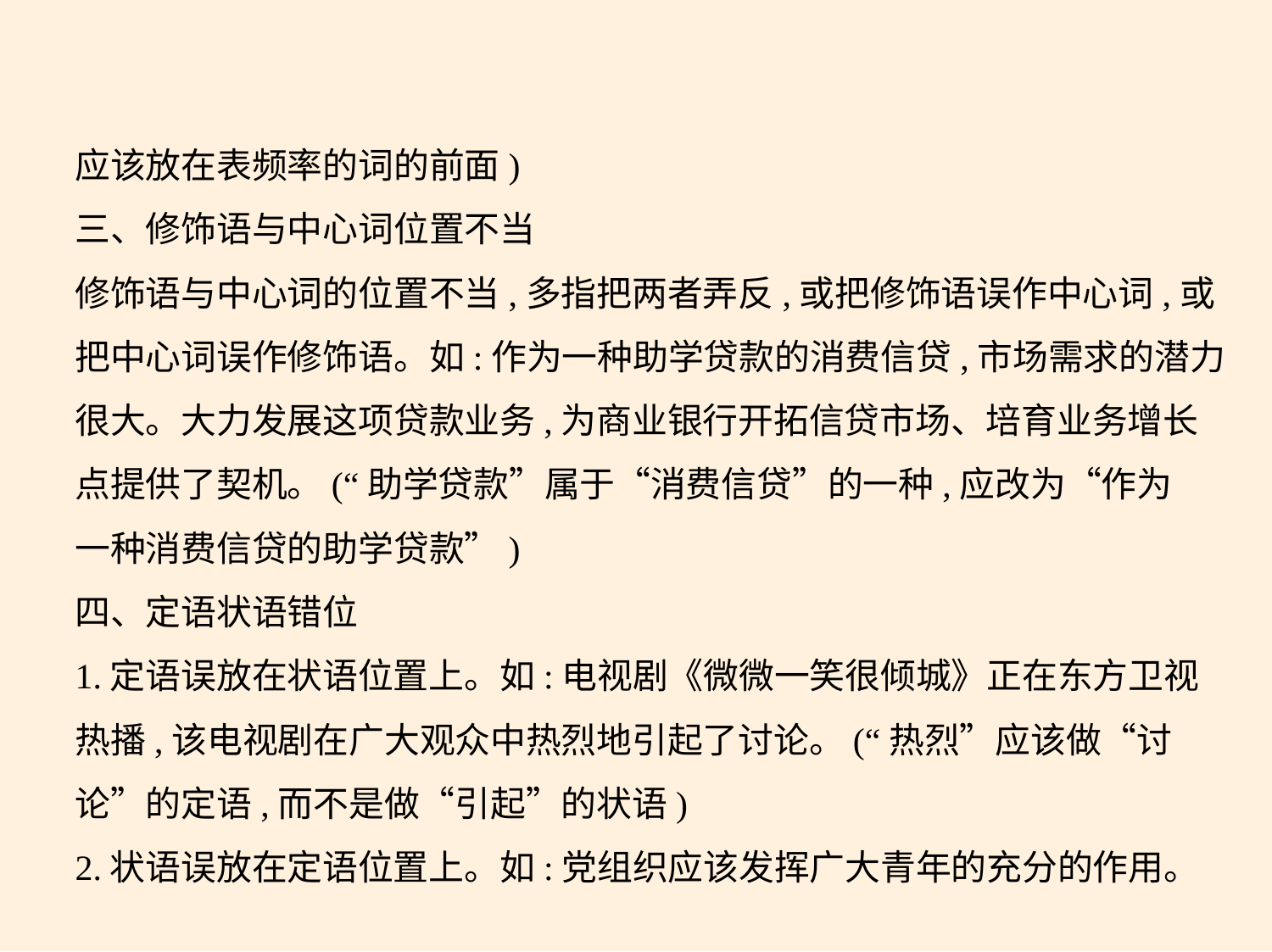

应该放在表频率的词的前面)
三、修饰语与中心词位置不当
修饰语与中心词的位置不当,多指把两者弄反,或把修饰语误作中心词,或
把中心词误作修饰语。如:作为一种助学贷款的消费信贷,市场需求的潜力
很大。大力发展这项贷款业务,为商业银行开拓信贷市场、培育业务增长
点提供了契机。(“助学贷款”属于“消费信贷”的一种,应改为“作为
一种消费信贷的助学贷款”)
四、定语状语错位
1.定语误放在状语位置上。如:电视剧《微微一笑很倾城》正在东方卫视
热播,该电视剧在广大观众中热烈地引起了讨论。(“热烈”应该做“讨
论”的定语,而不是做“引起”的状语)
2.状语误放在定语位置上。如:党组织应该发挥广大青年的充分的作用。